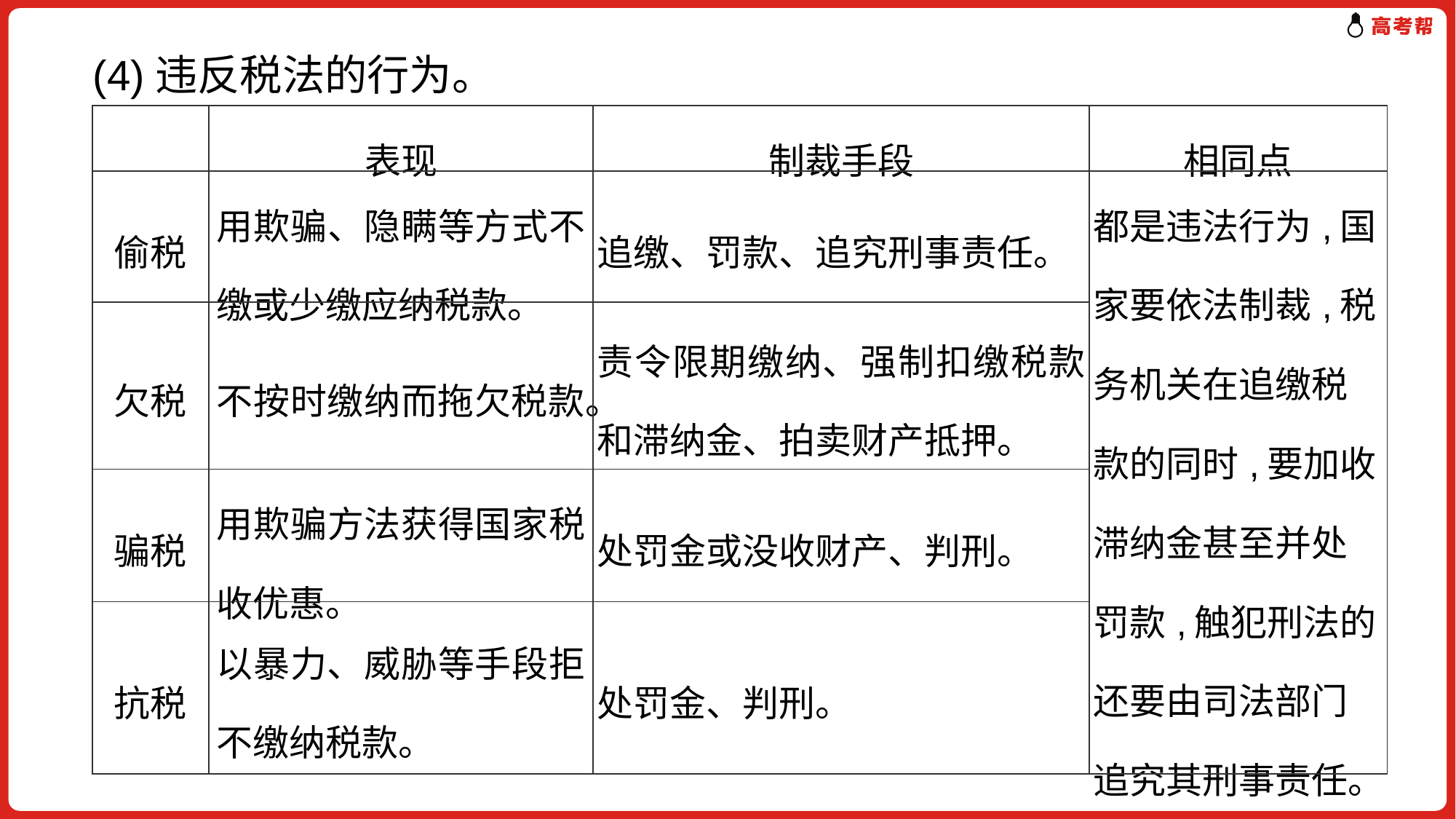

(4)违反税法的行为。
|  | 表现 | 制裁手段 | 相同点 |
| --- | --- | --- | --- |
| 偷税 | 用欺骗、隐瞒等方式不缴或少缴应纳税款。 | 追缴、罚款、追究刑事责任。 | 都是违法行为,国家要依法制裁,税务机关在追缴税款的同时,要加收滞纳金甚至并处罚款,触犯刑法的还要由司法部门追究其刑事责任。 |
| 欠税 | 不按时缴纳而拖欠税款。 | 责令限期缴纳、强制扣缴税款和滞纳金、拍卖财产抵押。 |  |
| 骗税 | 用欺骗方法获得国家税收优惠。 | 处罚金或没收财产、判刑。 |  |
| 抗税 | 以暴力、威胁等手段拒不缴纳税款。 | 处罚金、判刑。 |  |